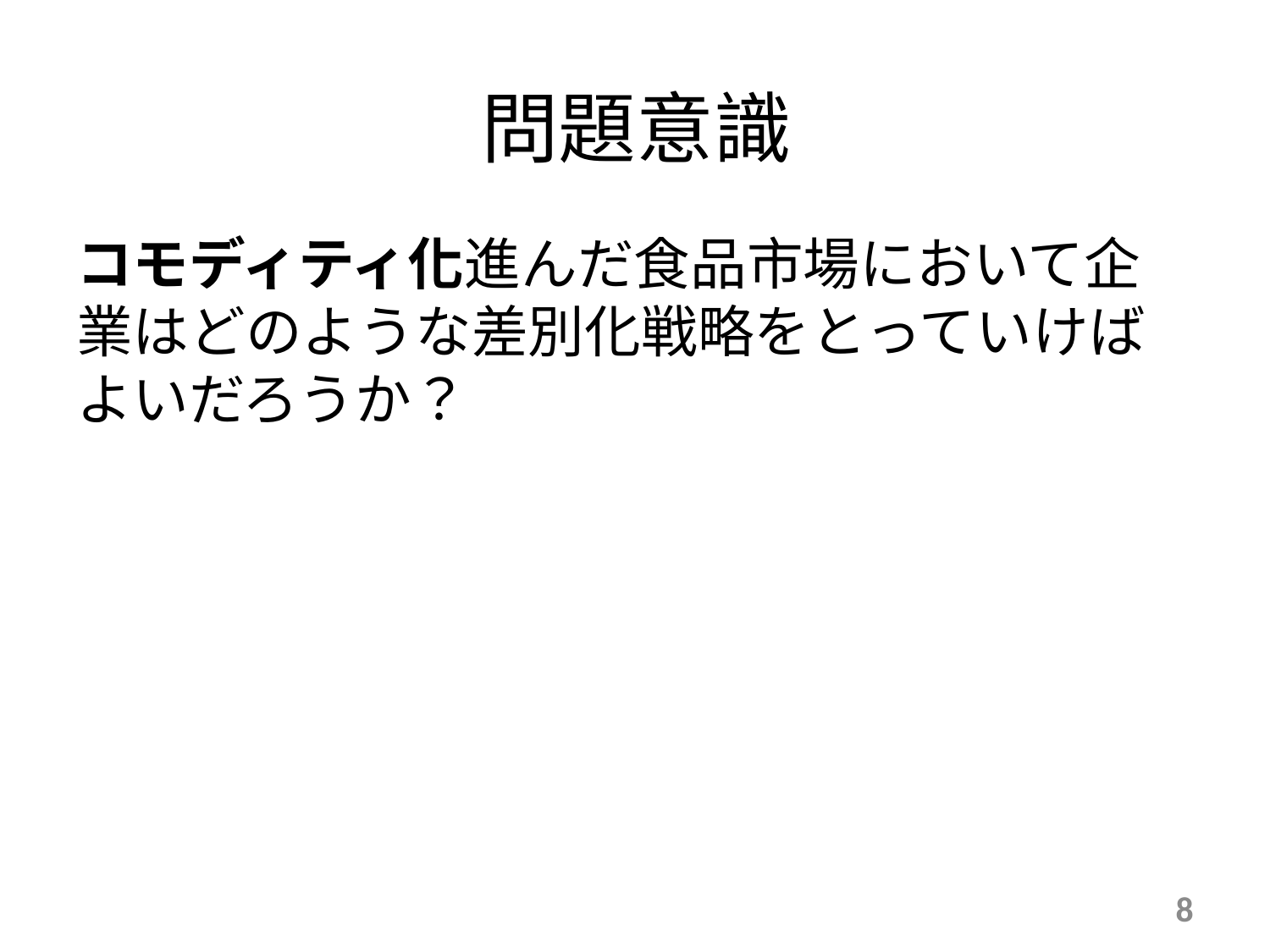

問題意識
コモディティ化進んだ食品市場において企業はどのような差別化戦略をとっていけばよいだろうか？
8